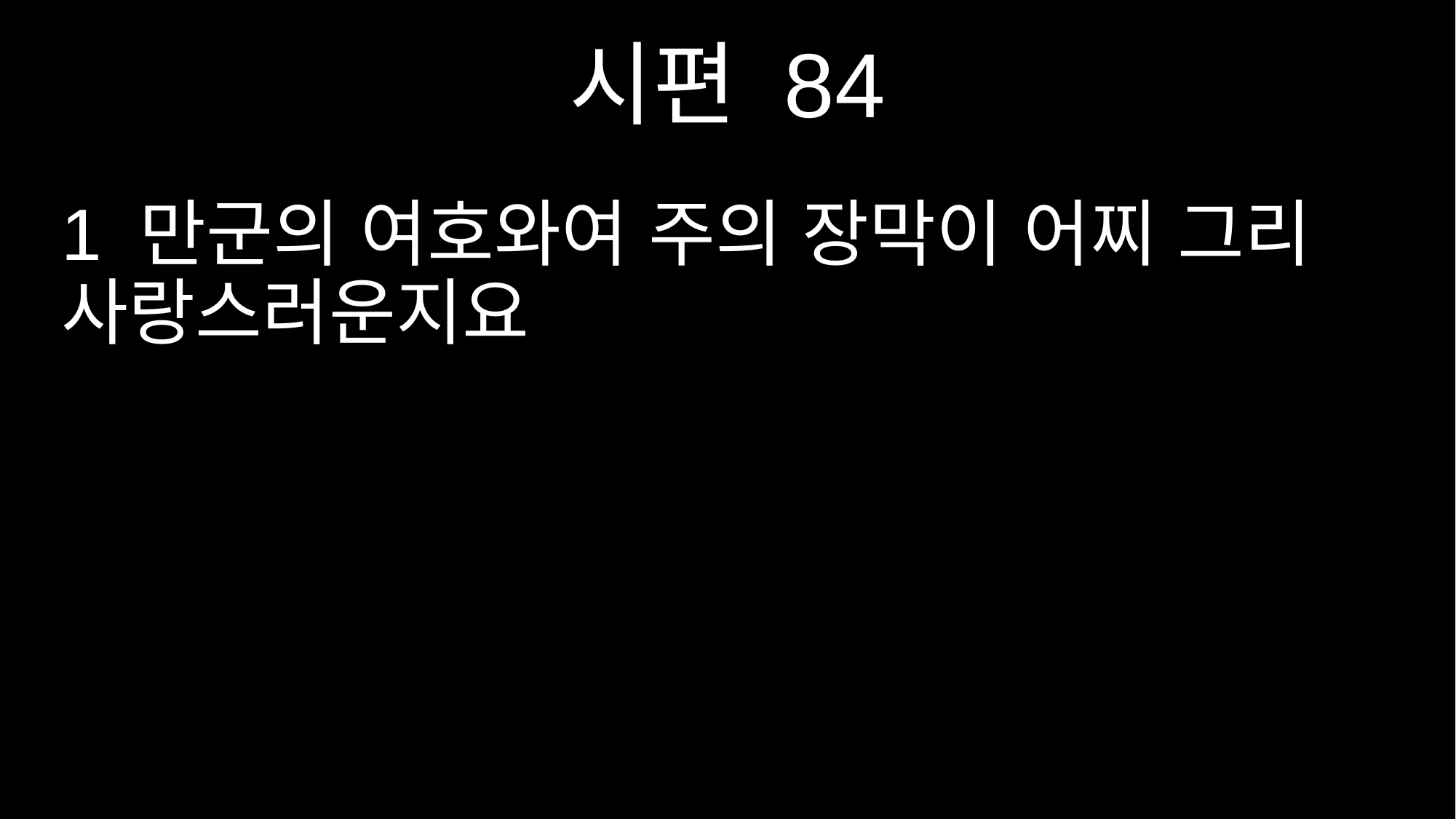

시편 84
1 만군의 여호와여 주의 장막이 어찌 그리 사랑스러운지요